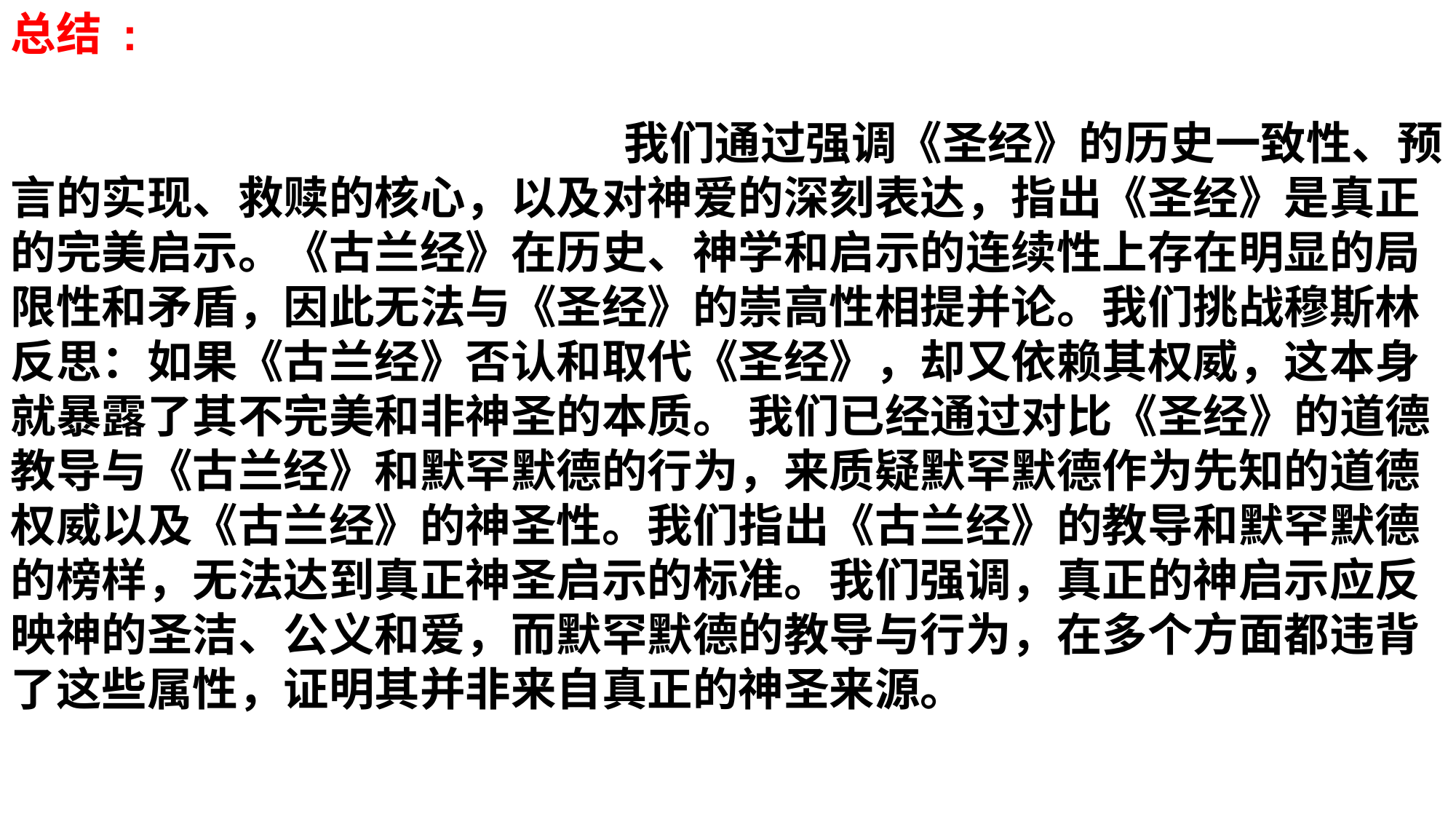

总结 :                                                                                                                                                                                                                                                                            我们通过强调《圣经》的历史一致性、预言的实现、救赎的核心，以及对神爱的深刻表达，指出《圣经》是真正的完美启示。《古兰经》在历史、神学和启示的连续性上存在明显的局限性和矛盾，因此无法与《圣经》的崇高性相提并论。我们挑战穆斯林反思：如果《古兰经》否认和取代《圣经》，却又依赖其权威，这本身就暴露了其不完美和非神圣的本质。 我们已经通过对比《圣经》的道德教导与《古兰经》和默罕默德的行为，来质疑默罕默德作为先知的道德权威以及《古兰经》的神圣性。我们指出《古兰经》的教导和默罕默德的榜样，无法达到真正神圣启示的标准。我们强调，真正的神启示应反映神的圣洁、公义和爱，而默罕默德的教导与行为，在多个方面都违背了这些属性，证明其并非来自真正的神圣来源。